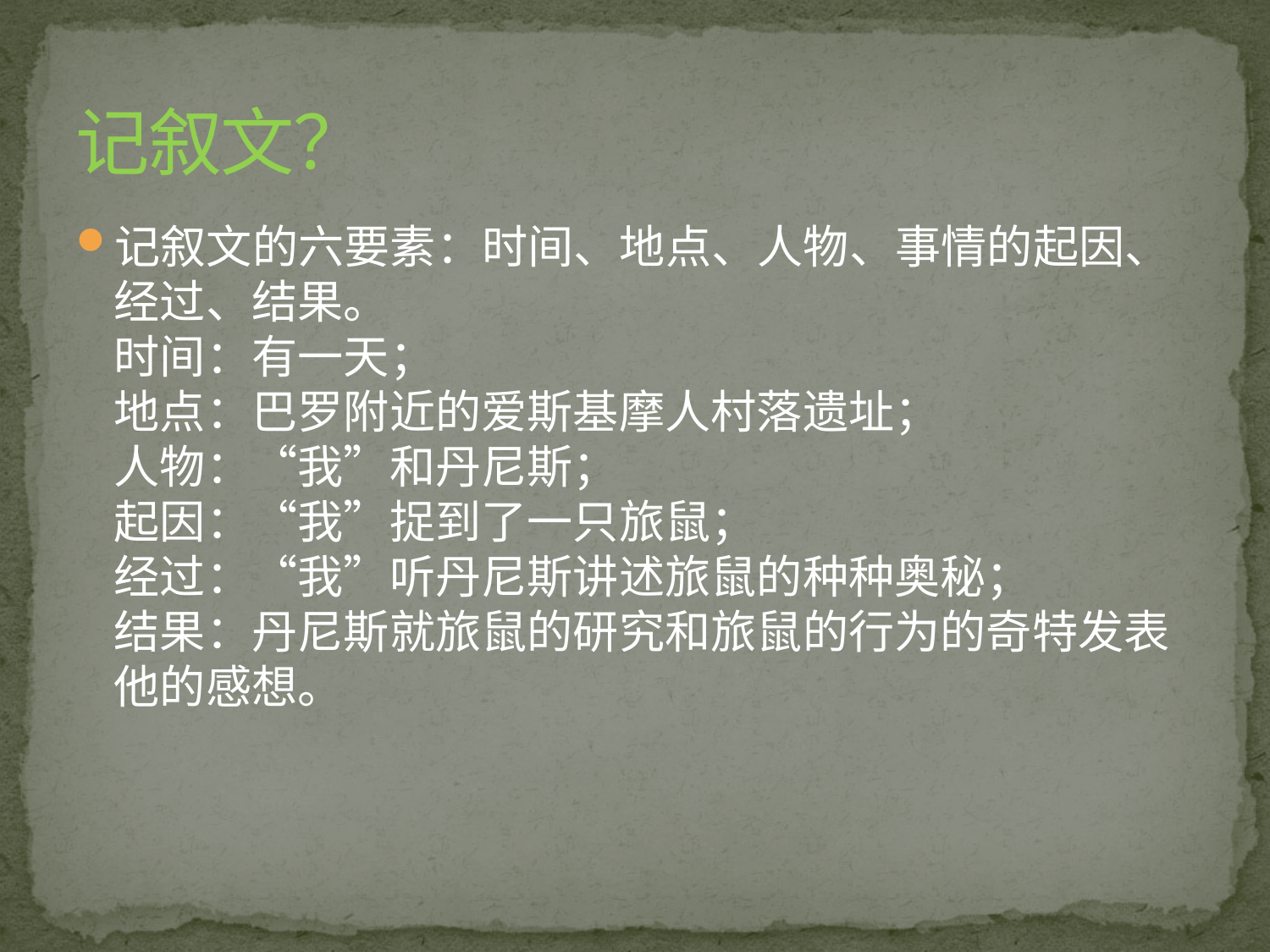

# 记叙文？
记叙文的六要素：时间、地点、人物、事情的起因、经过、结果。
时间：有一天；
地点：巴罗附近的爱斯基摩人村落遗址；
人物：“我”和丹尼斯；
起因：“我”捉到了一只旅鼠；
经过：“我”听丹尼斯讲述旅鼠的种种奥秘；
结果：丹尼斯就旅鼠的研究和旅鼠的行为的奇特发表他的感想。